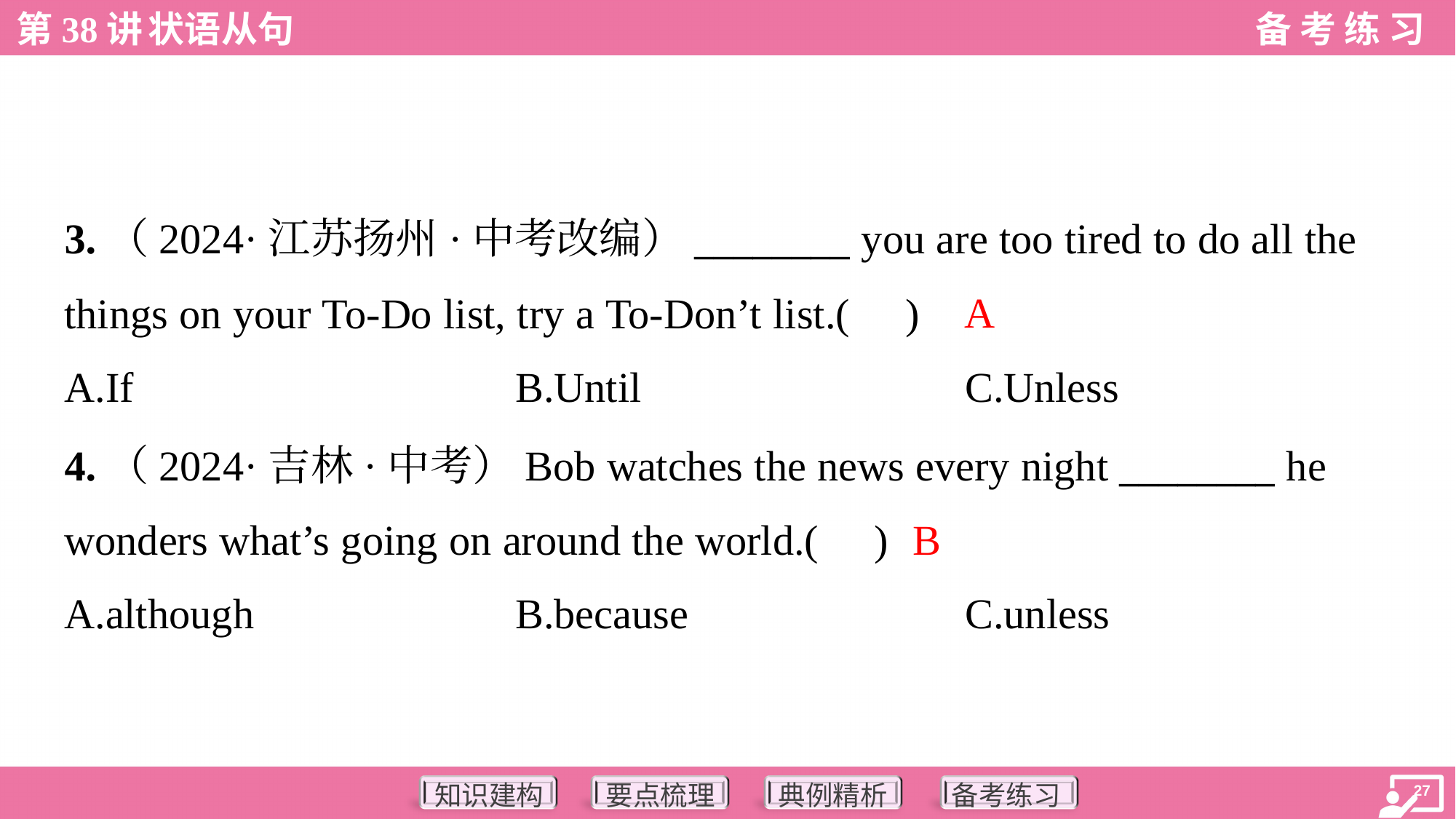

3.（2024·江苏扬州·中考改编）________ you are too tired to do all the
things on your To-Do list, try a To-Don’t list.(     )
A
A.If	B.Until	C.Unless
4.（2024·吉林·中考）Bob watches the news every night ________ he
wonders what’s going on around the world.(     )
B
A.although	B.because	C.unless